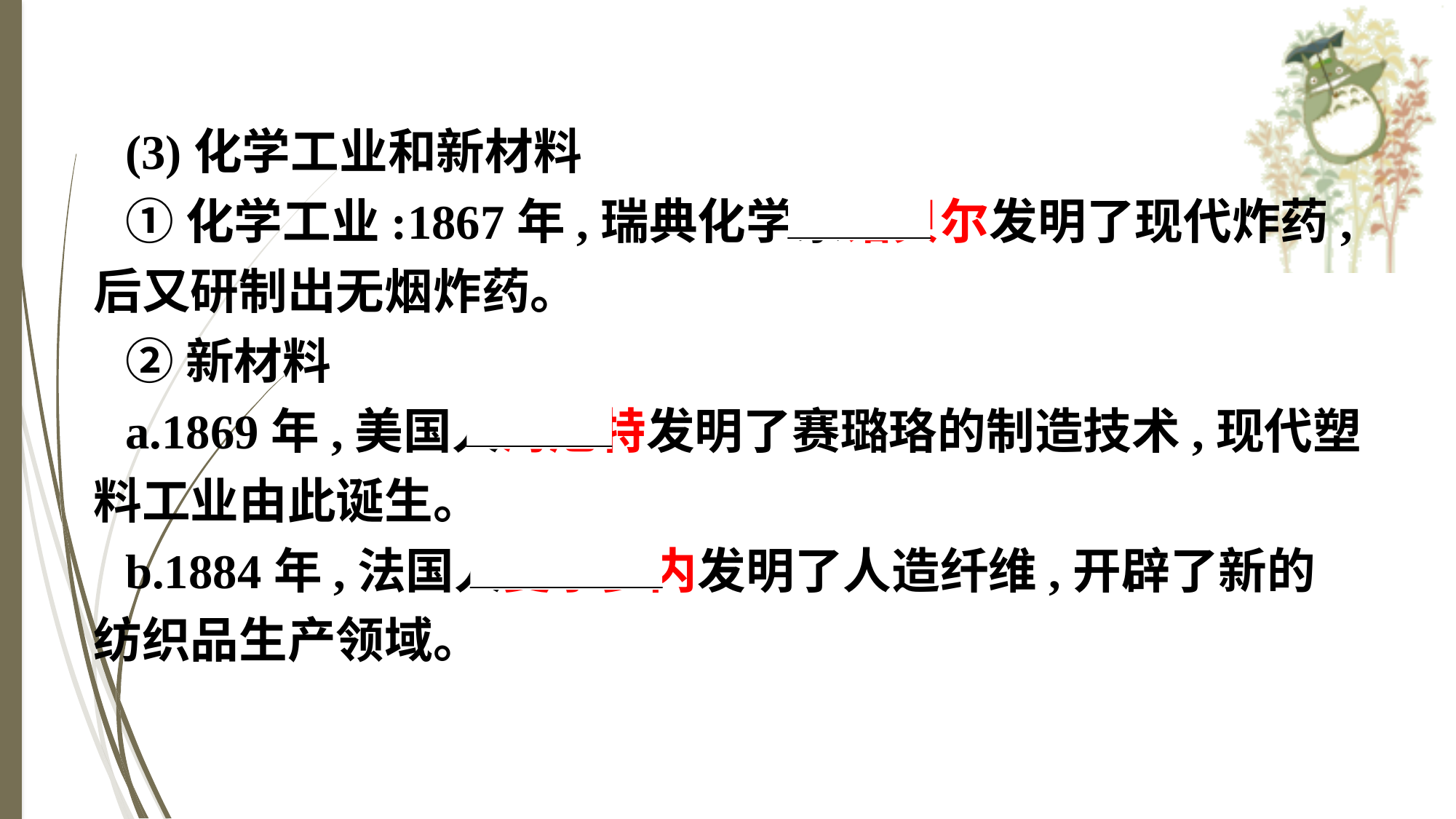

(3)化学工业和新材料
①化学工业:1867年,瑞典化学家诺贝尔发明了现代炸药,后又研制出无烟炸药。
②新材料
a.1869年,美国人海厄特发明了赛璐珞的制造技术,现代塑料工业由此诞生。
b.1884年,法国人夏尔多内发明了人造纤维,开辟了新的纺织品生产领域。